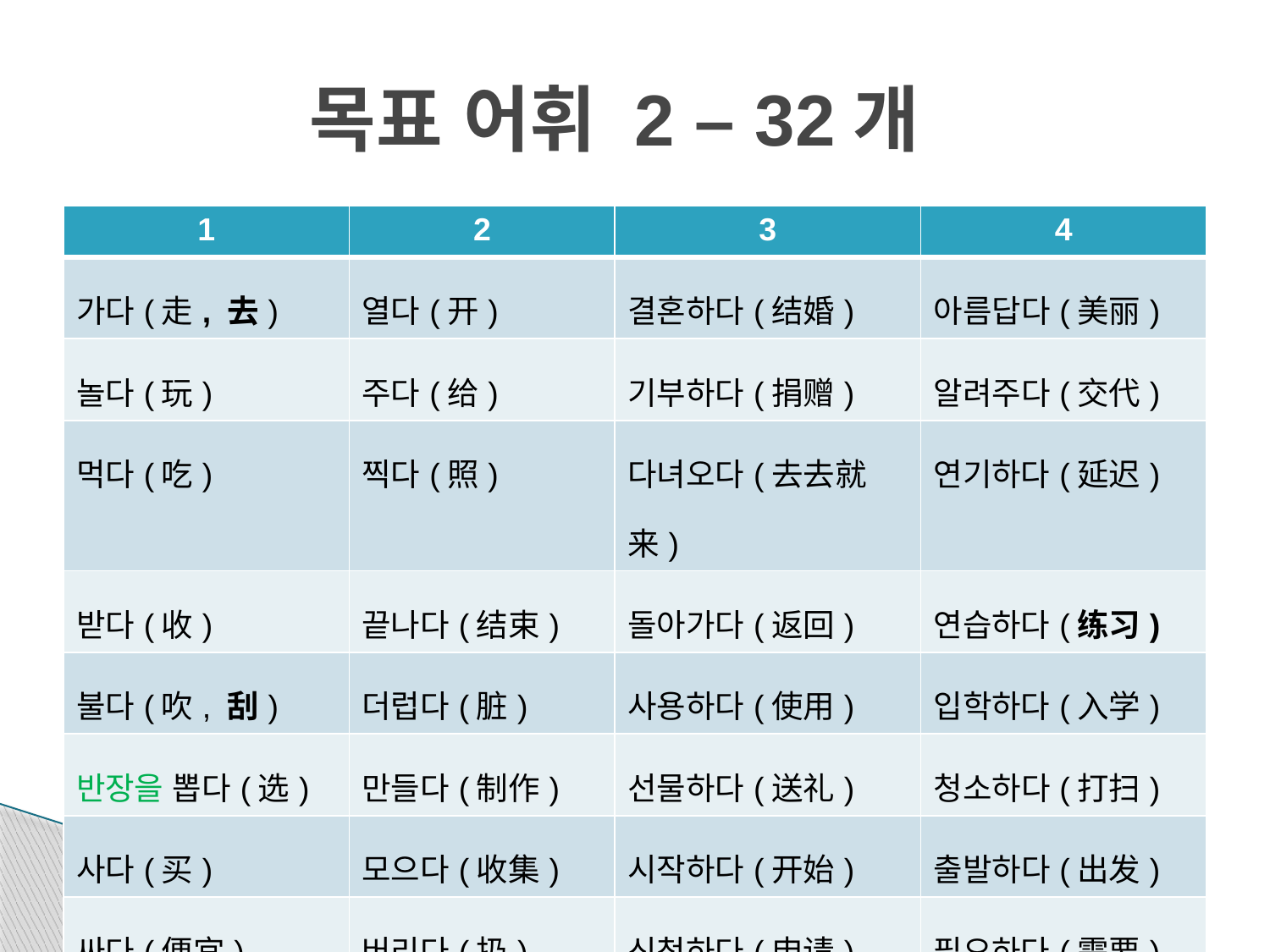

# 목표 어휘 2 – 32개
| 1 | 2 | 3 | 4 |
| --- | --- | --- | --- |
| 가다(走, 去) | 열다(开) | 결혼하다(结婚) | 아름답다(美丽) |
| 놀다(玩) | 주다(给) | 기부하다(捐赠) | 알려주다(交代) |
| 먹다(吃) | 찍다(照) | 다녀오다(去去就来) | 연기하다(延迟) |
| 받다(收) | 끝나다(结束) | 돌아가다(返回) | 연습하다(练习) |
| 불다(吹, 刮) | 더럽다(脏) | 사용하다(使用) | 입학하다(入学) |
| 반장을 뽑다(选) | 만들다(制作) | 선물하다(送礼) | 청소하다(打扫) |
| 사다(买) | 모으다(收集) | 시작하다(开始) | 출발하다(出发) |
| 싸다(便宜) | 버리다(扔) | 신청하다(申请) | 필요하다(需要) |